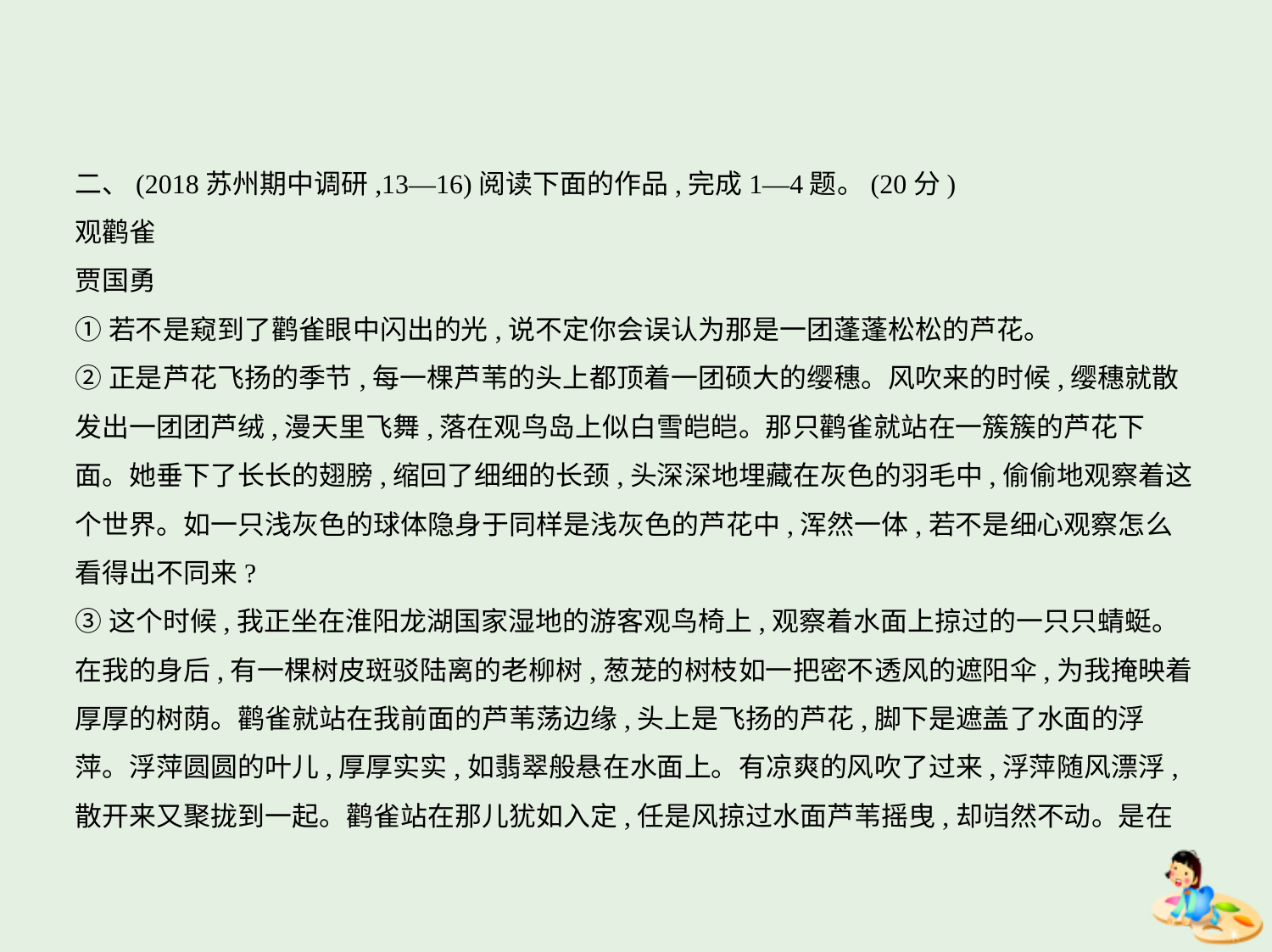

二、(2018苏州期中调研,13—16)阅读下面的作品,完成1—4题。(20分)
观鹳雀
贾国勇
①若不是窥到了鹳雀眼中闪出的光,说不定你会误认为那是一团蓬蓬松松的芦花。
②正是芦花飞扬的季节,每一棵芦苇的头上都顶着一团硕大的缨穗。风吹来的时候,缨穗就散
发出一团团芦绒,漫天里飞舞,落在观鸟岛上似白雪皑皑。那只鹳雀就站在一簇簇的芦花下
面。她垂下了长长的翅膀,缩回了细细的长颈,头深深地埋藏在灰色的羽毛中,偷偷地观察着这
个世界。如一只浅灰色的球体隐身于同样是浅灰色的芦花中,浑然一体,若不是细心观察怎么
看得出不同来?
③这个时候,我正坐在淮阳龙湖国家湿地的游客观鸟椅上,观察着水面上掠过的一只只蜻蜓。
在我的身后,有一棵树皮斑驳陆离的老柳树,葱茏的树枝如一把密不透风的遮阳伞,为我掩映着
厚厚的树荫。鹳雀就站在我前面的芦苇荡边缘,头上是飞扬的芦花,脚下是遮盖了水面的浮
萍。浮萍圆圆的叶儿,厚厚实实,如翡翠般悬在水面上。有凉爽的风吹了过来,浮萍随风漂浮,
散开来又聚拢到一起。鹳雀站在那儿犹如入定,任是风掠过水面芦苇摇曳,却岿然不动。是在